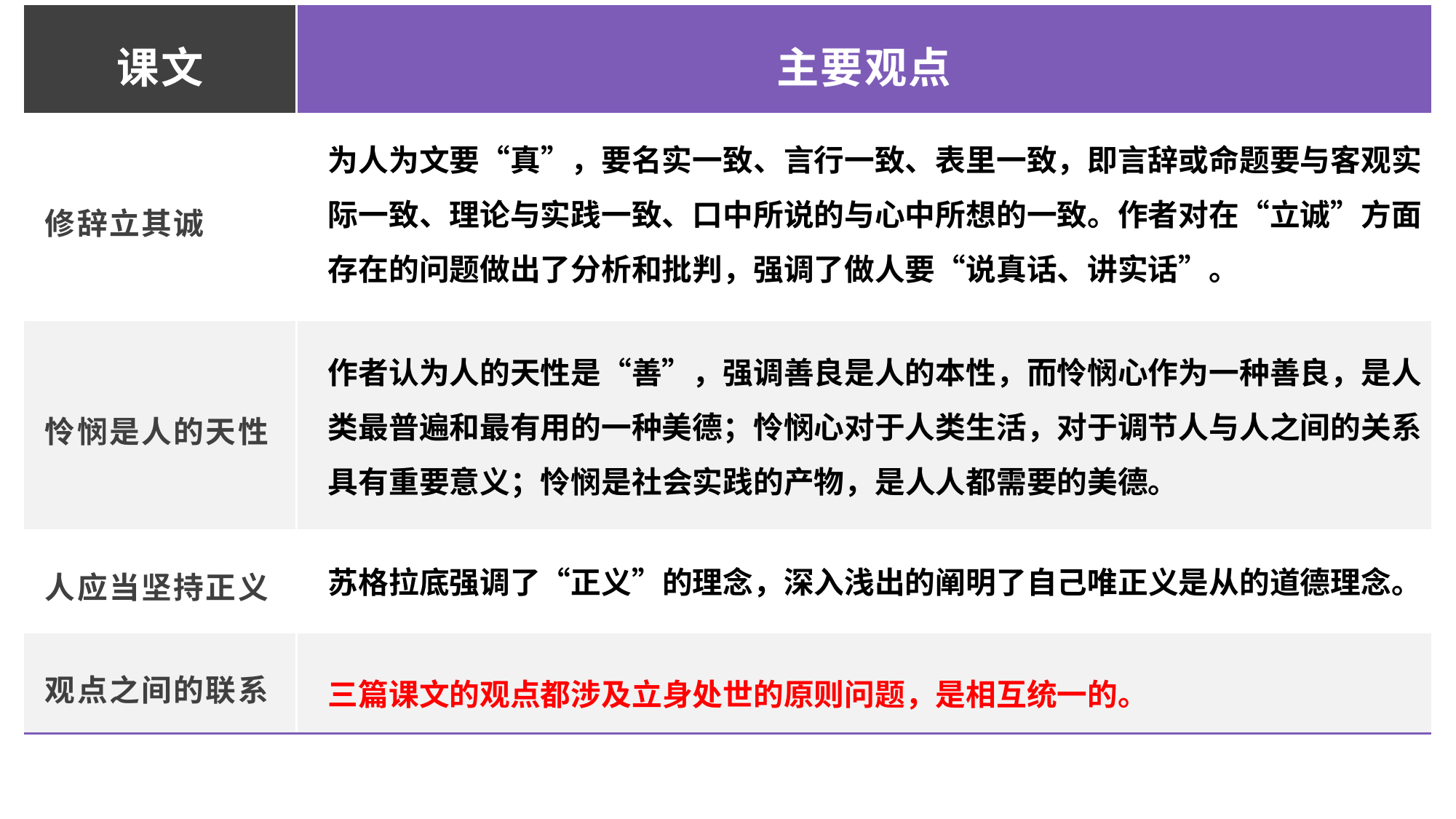

| 课文 | 主要观点 |
| --- | --- |
| 修辞立其诚 |  |
| 怜悯是人的天性 |  |
| 人应当坚持正义 |  |
| 观点之间的联系 |  |
为人为文要“真”，要名实一致、言行一致、表里一致，即言辞或命题要与客观实际一致、理论与实践一致、口中所说的与心中所想的一致。作者对在“立诚”方面存在的问题做出了分析和批判，强调了做人要“说真话、讲实话”。
作者认为人的天性是“善”，强调善良是人的本性，而怜悯心作为一种善良，是人类最普遍和最有用的一种美德；怜悯心对于人类生活，对于调节人与人之间的关系具有重要意义；怜悯是社会实践的产物，是人人都需要的美德。
苏格拉底强调了“正义”的理念，深入浅出的阐明了自己唯正义是从的道德理念。
三篇课文的观点都涉及立身处世的原则问题，是相互统一的。